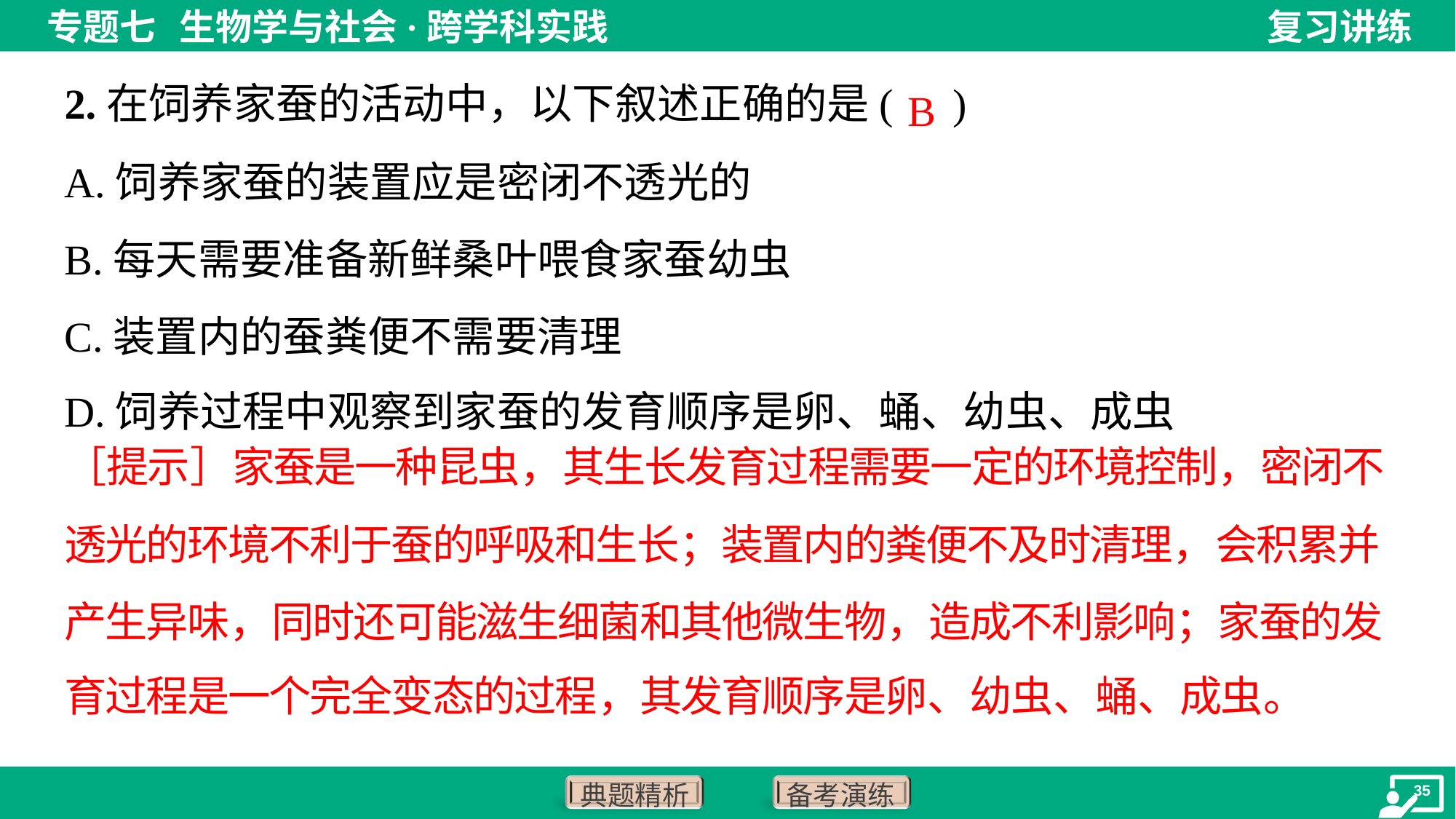

2.在饲养家蚕的活动中，以下叙述正确的是(     )
B
A.饲养家蚕的装置应是密闭不透光的
B.每天需要准备新鲜桑叶喂食家蚕幼虫
C.装置内的蚕粪便不需要清理
D.饲养过程中观察到家蚕的发育顺序是卵、蛹、幼虫、成虫
［提示］家蚕是一种昆虫，其生长发育过程需要一定的环境控制，密闭不
透光的环境不利于蚕的呼吸和生长；装置内的粪便不及时清理，会积累并
产生异味，同时还可能滋生细菌和其他微生物，造成不利影响；家蚕的发
育过程是一个完全变态的过程，其发育顺序是卵、幼虫、蛹、成虫。